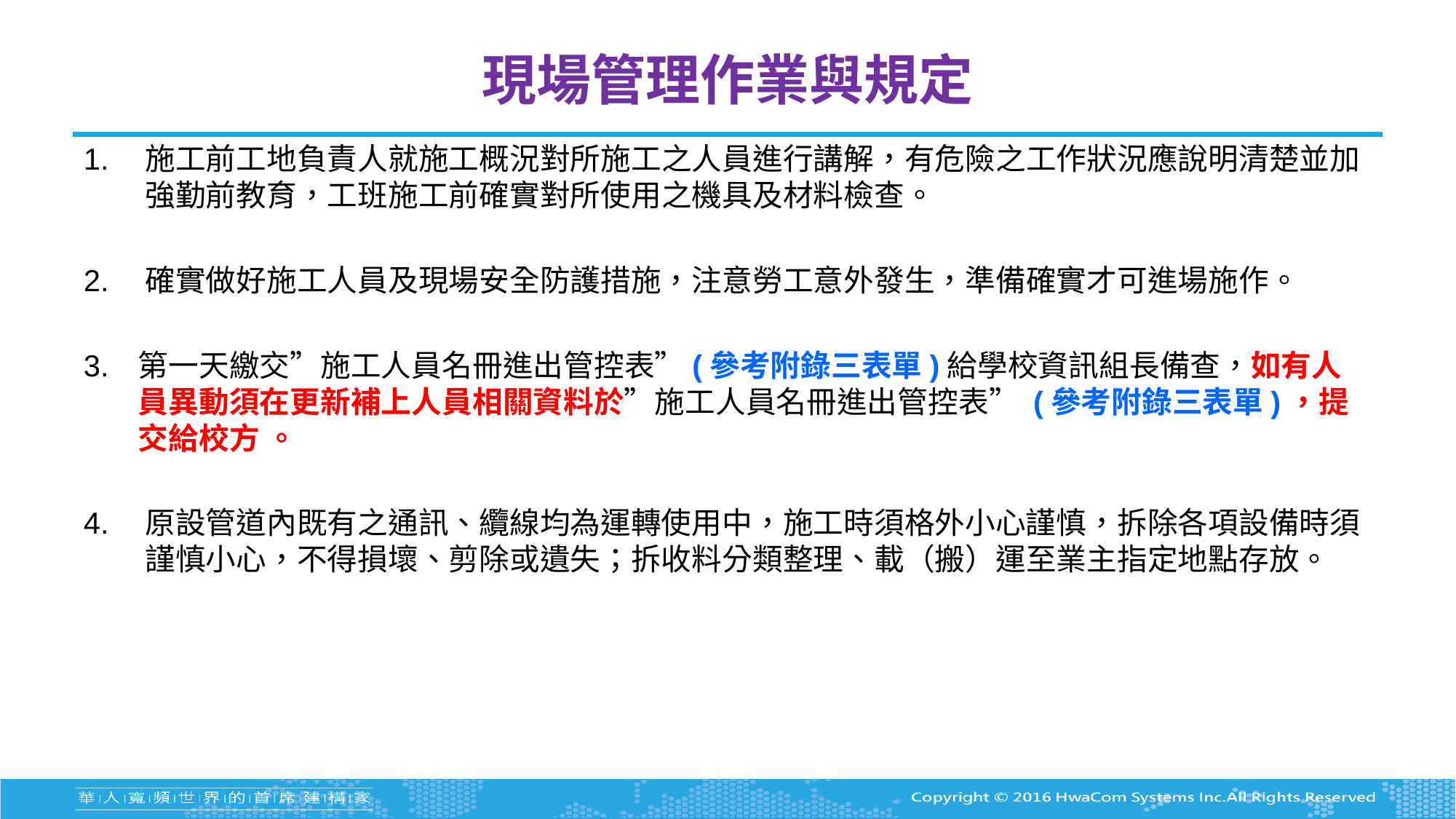

# 現場管理作業與規定
施工前工地負責人就施工概況對所施工之人員進行講解，有危險之工作狀況應說明清楚並加強勤前教育，工班施工前確實對所使用之機具及材料檢查。

確實做好施工人員及現場安全防護措施，注意勞工意外發生，準備確實才可進場施作。

第一天繳交”施工人員名冊進出管控表”(參考附錄三表單)給學校資訊組長備查，如有人員異動須在更新補上人員相關資料於”施工人員名冊進出管控表” (參考附錄三表單)，提交給校方 。

原設管道內既有之通訊、纜線均為運轉使用中，施工時須格外小心謹慎，拆除各項設備時須謹慎小心，不得損壞、剪除或遺失；拆收料分類整理、載（搬）運至業主指定地點存放。